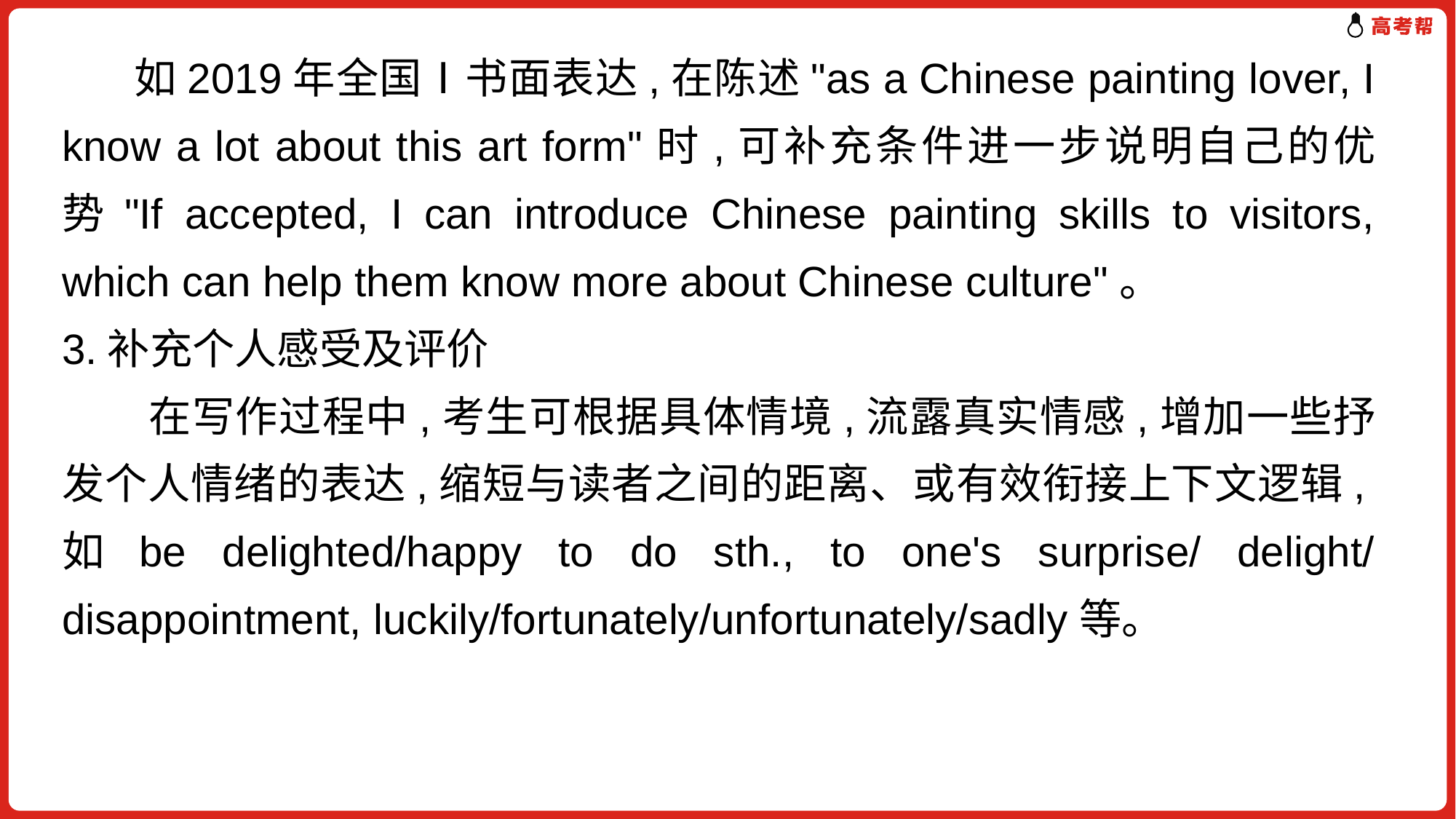

如2019年全国Ⅰ书面表达,在陈述"as a Chinese painting lover, I know a lot about this art form"时,可补充条件进一步说明自己的优势"If accepted, I can introduce Chinese painting skills to visitors, which can help them know more about Chinese culture"。
3.补充个人感受及评价
　　在写作过程中,考生可根据具体情境,流露真实情感,增加一些抒发个人情绪的表达,缩短与读者之间的距离、或有效衔接上下文逻辑,如be delighted/happy to do sth., to one's surprise/ delight/ disappointment, luckily/fortunately/unfortunately/sadly等。